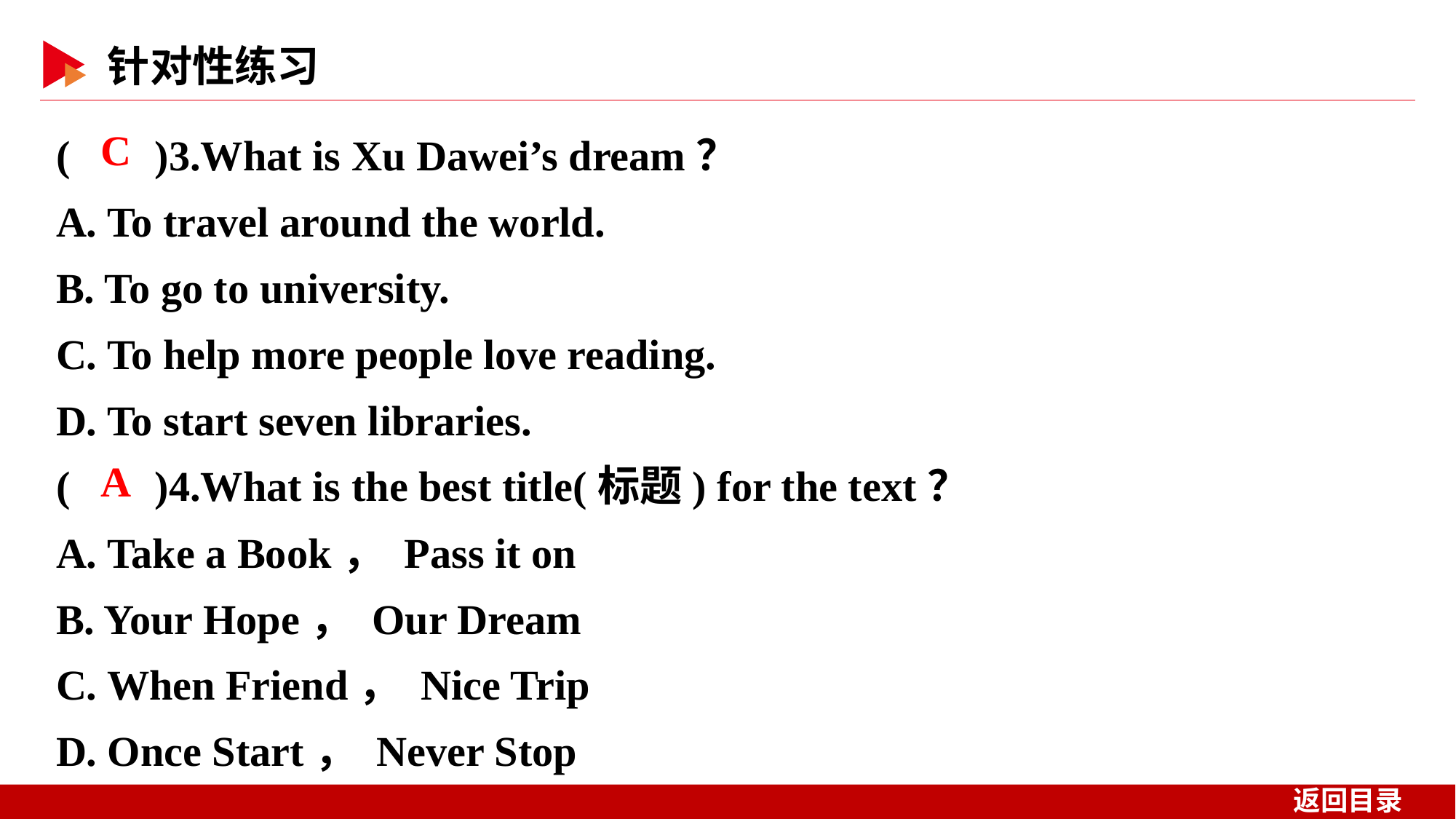

(        )3.What is Xu Dawei’s dream？
A. To travel around the world.
B. To go to university.
C. To help more people love reading.
D. To start seven libraries.
(        )4.What is the best title(标题) for the text？
A. Take a Book， Pass it on
B. Your Hope， Our Dream
C. When Friend， Nice Trip
D. Once Start， Never Stop
   C
   A